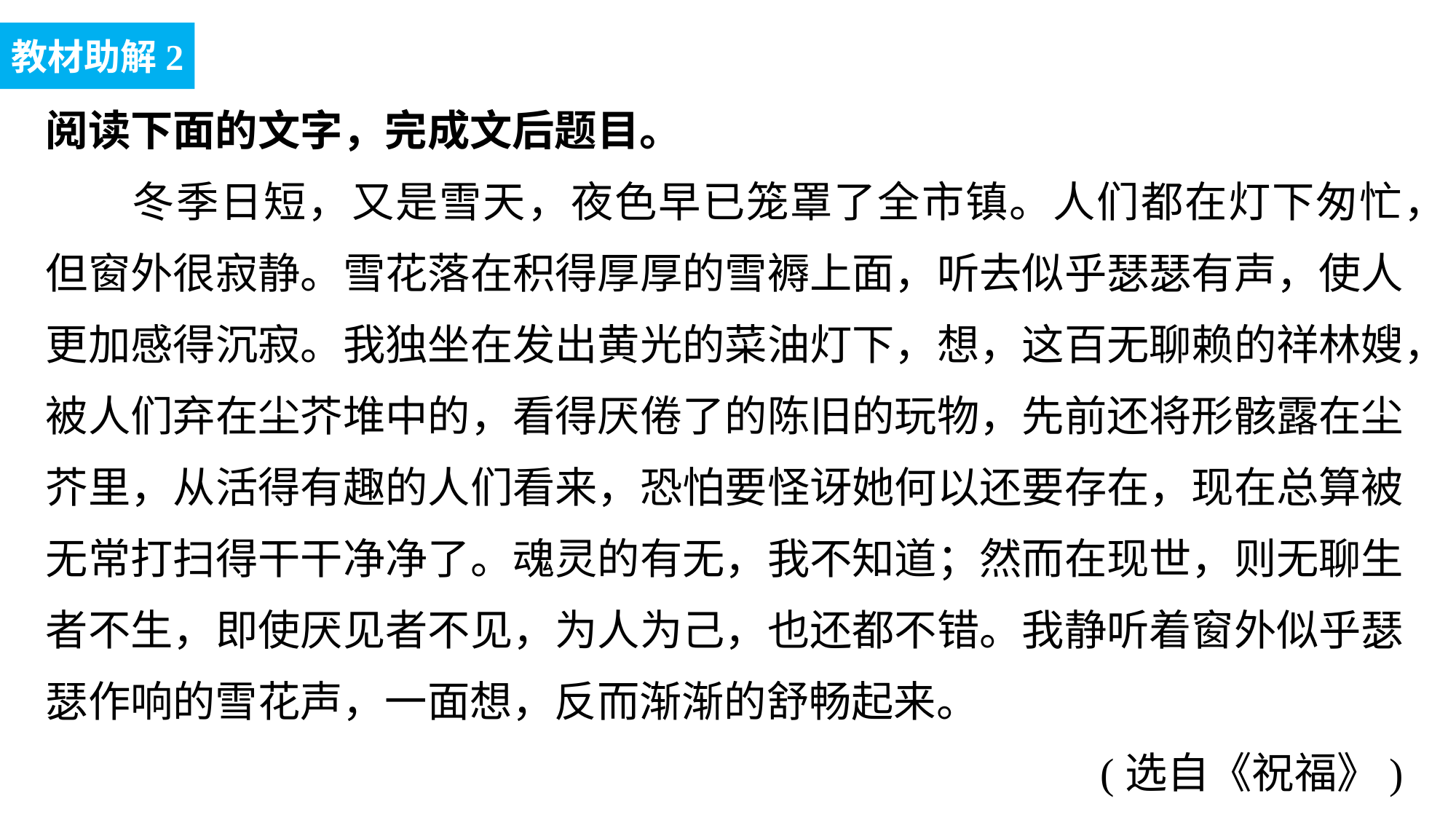

教材助解2
阅读下面的文字，完成文后题目。
冬季日短，又是雪天，夜色早已笼罩了全市镇。人们都在灯下匆忙，但窗外很寂静。雪花落在积得厚厚的雪褥上面，听去似乎瑟瑟有声，使人更加感得沉寂。我独坐在发出黄光的菜油灯下，想，这百无聊赖的祥林嫂，被人们弃在尘芥堆中的，看得厌倦了的陈旧的玩物，先前还将形骸露在尘芥里，从活得有趣的人们看来，恐怕要怪讶她何以还要存在，现在总算被无常打扫得干干净净了。魂灵的有无，我不知道；然而在现世，则无聊生者不生，即使厌见者不见，为人为己，也还都不错。我静听着窗外似乎瑟瑟作响的雪花声，一面想，反而渐渐的舒畅起来。
(选自《祝福》)